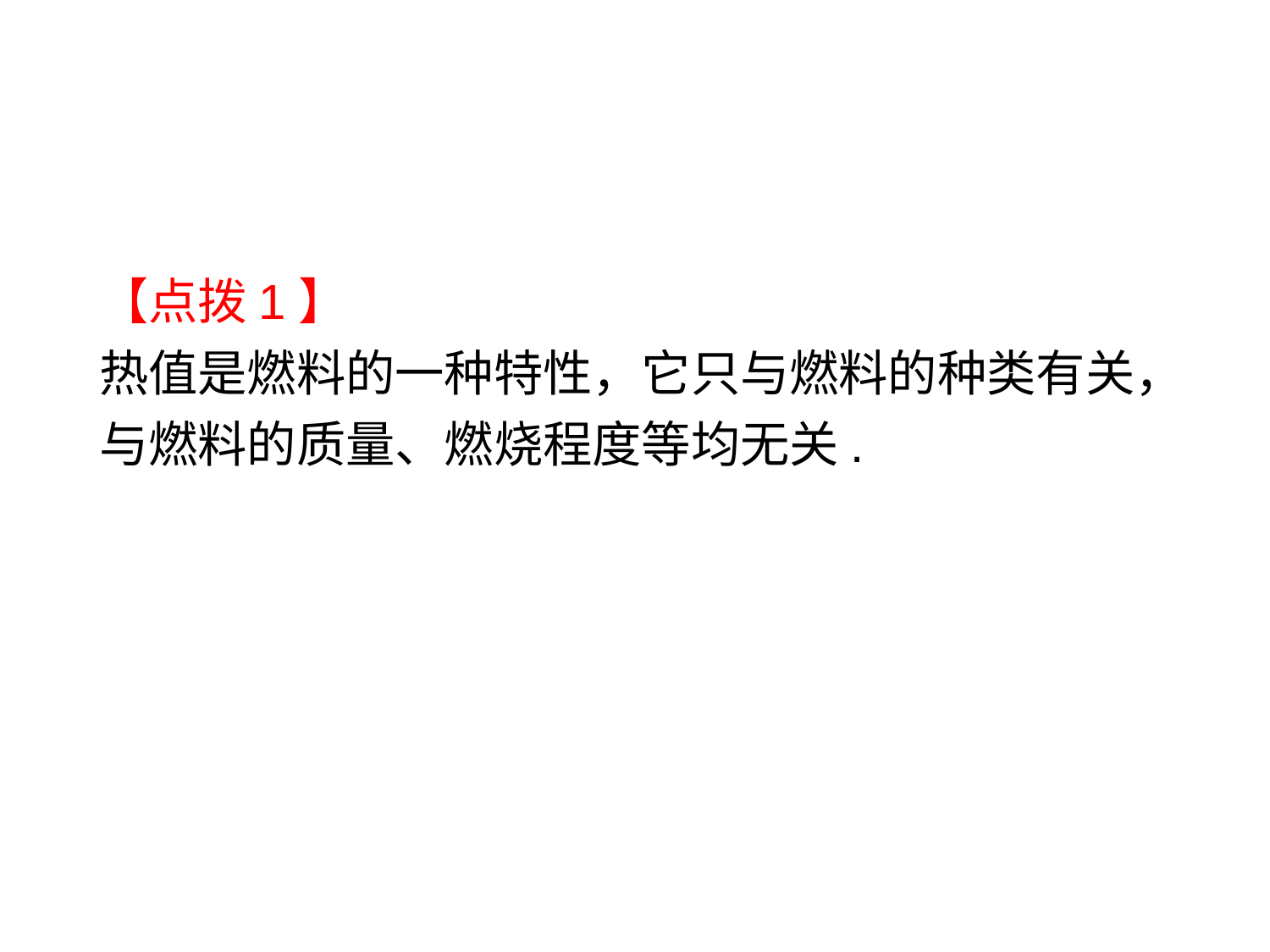

【点拨1】
热值是燃料的一种特性，它只与燃料的种类有关，与燃料的质量、燃烧程度等均无关.